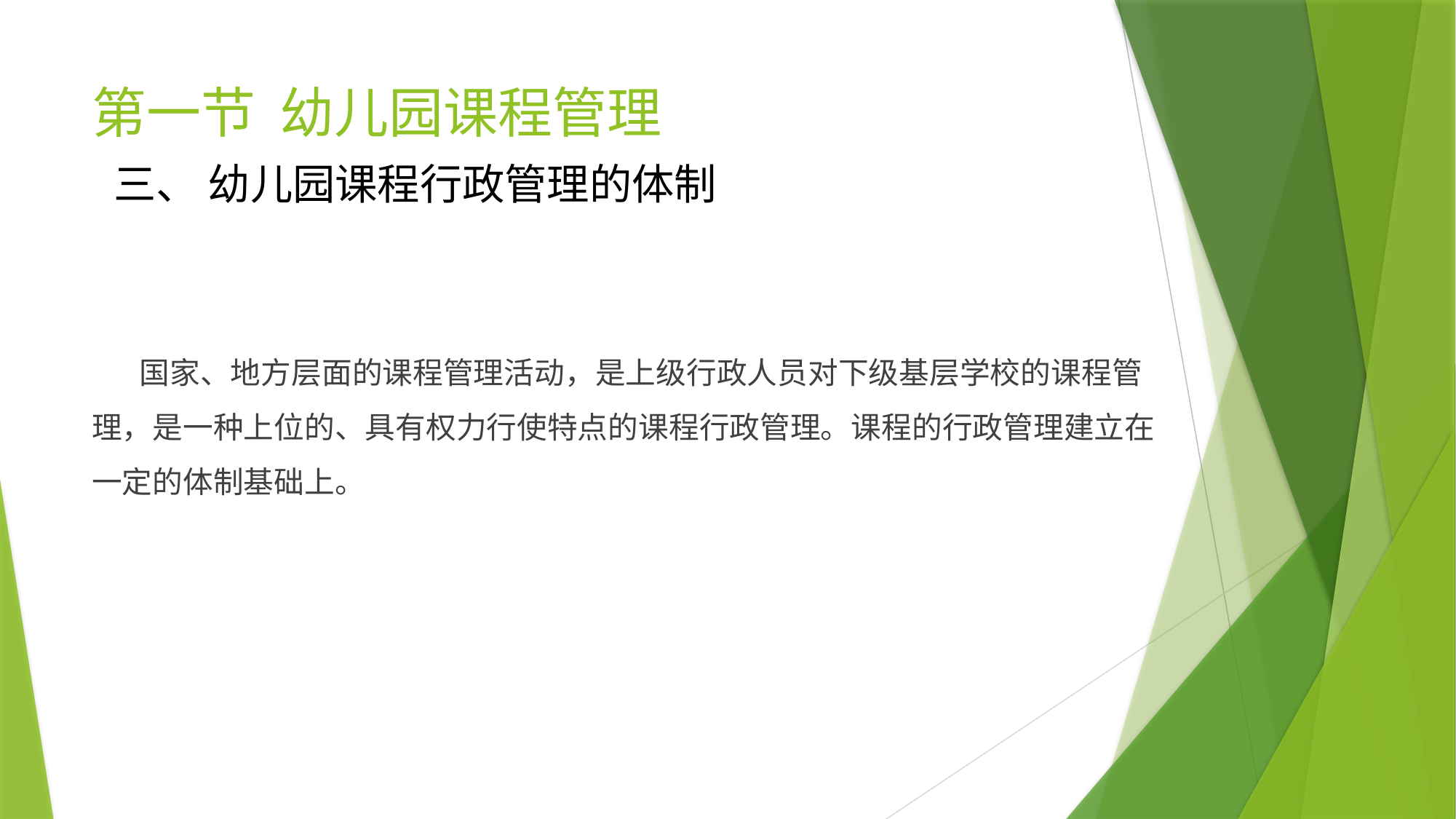

# 第一节  幼儿园课程管理
三、 幼儿园课程行政管理的体制
      国家、地方层面的课程管理活动，是上级行政人员对下级基层学校的课程管理，是一种上位的、具有权力行使特点的课程行政管理。课程的行政管理建立在一定的体制基础上。